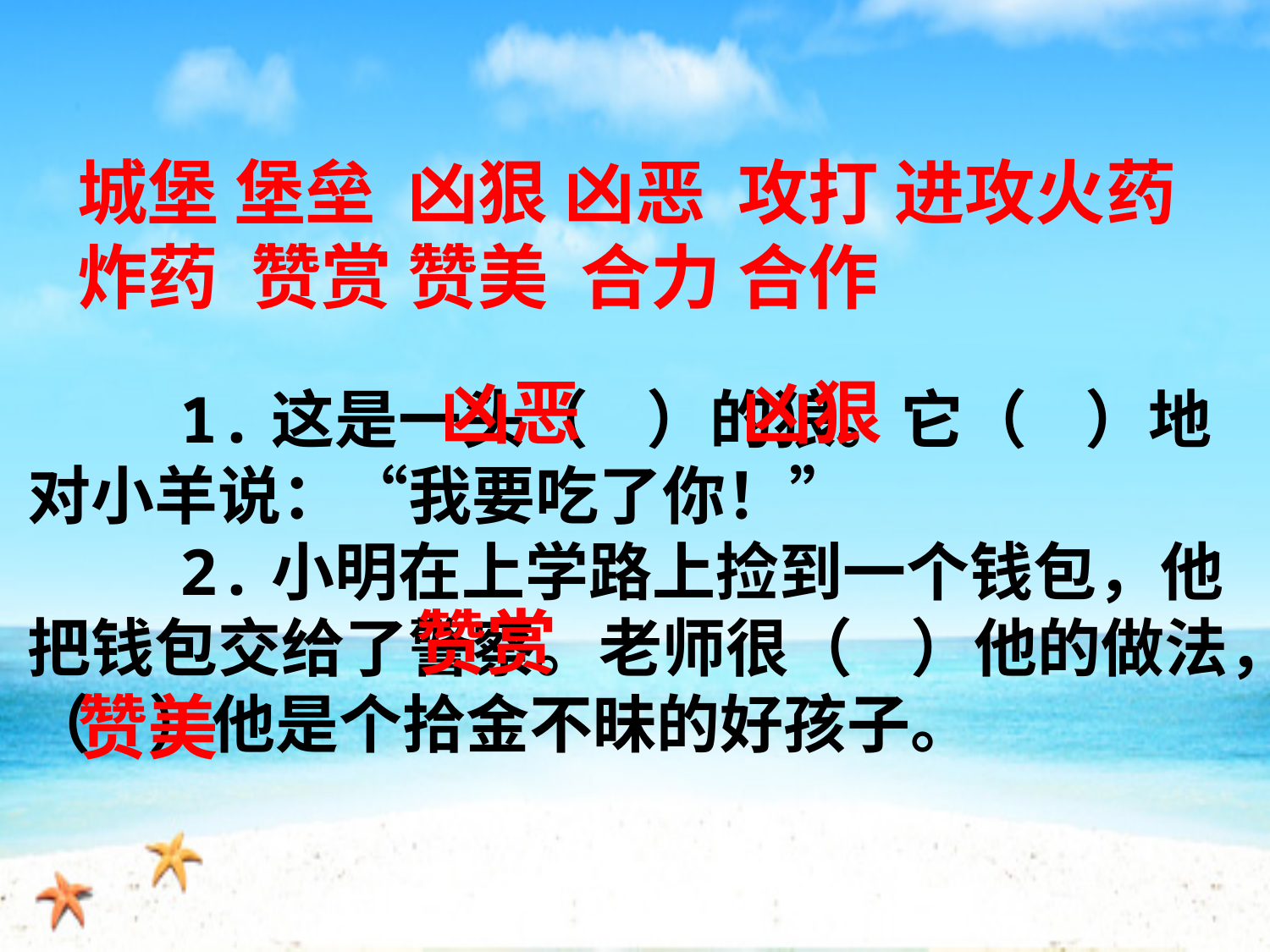

城堡 堡垒  凶狠 凶恶  攻打 进攻火药 炸药  赞赏 赞美  合力 合作
      凶恶          凶狠
    1.这是一头（    ）的狼。它（    ）地对小羊说：“我要吃了你！”
    2.小明在上学路上捡到一个钱包，他把钱包交给了警察。老师很（    ）他的做法，（    ）他是个拾金不昧的好孩子。
                    赞赏
赞美